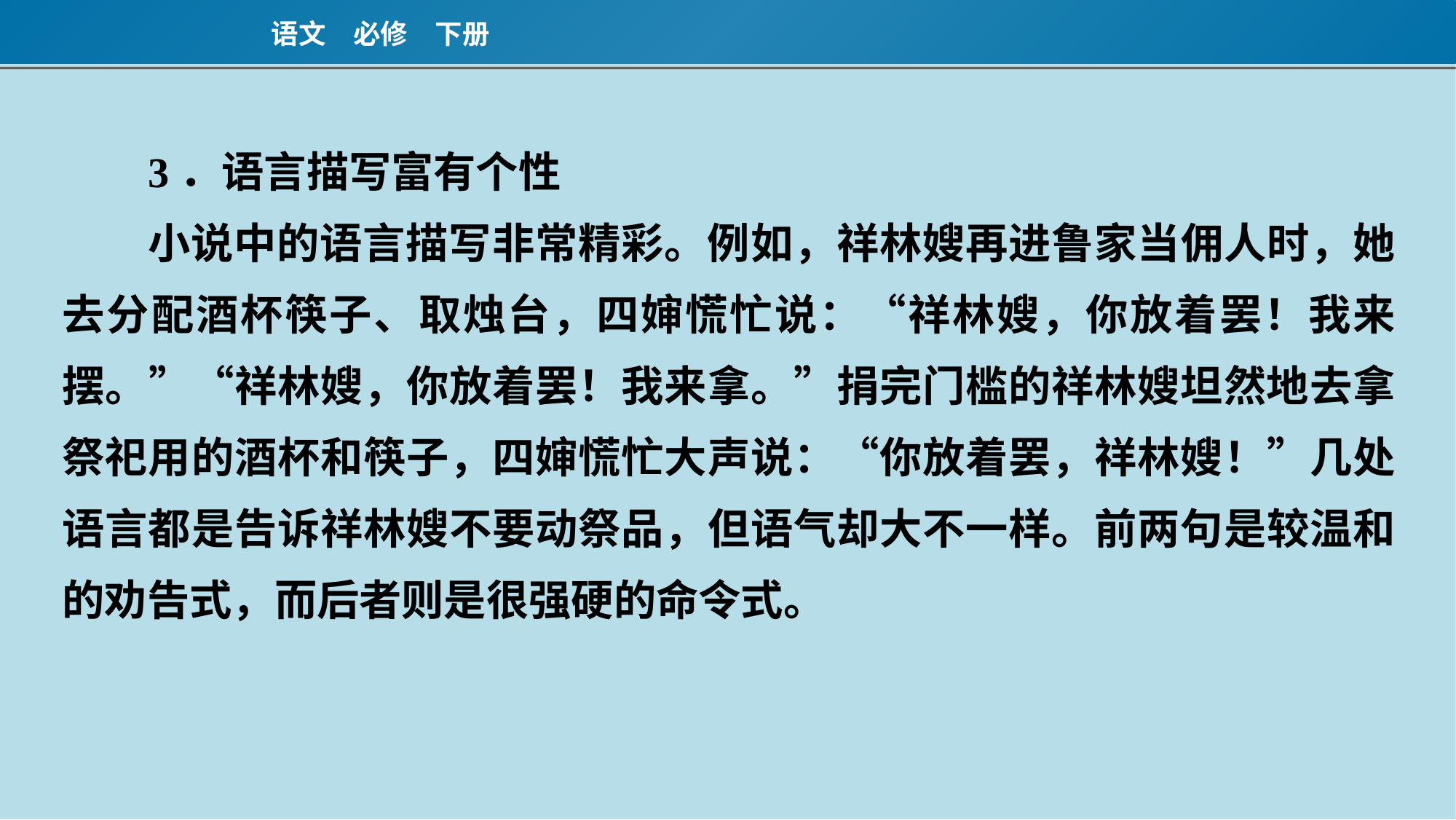

3．语言描写富有个性
小说中的语言描写非常精彩。例如，祥林嫂再进鲁家当佣人时，她去分配酒杯筷子、取烛台，四婶慌忙说：“祥林嫂，你放着罢！我来摆。”“祥林嫂，你放着罢！我来拿。”捐完门槛的祥林嫂坦然地去拿祭祀用的酒杯和筷子，四婶慌忙大声说：“你放着罢，祥林嫂！”几处语言都是告诉祥林嫂不要动祭品，但语气却大不一样。前两句是较温和的劝告式，而后者则是很强硬的命令式。